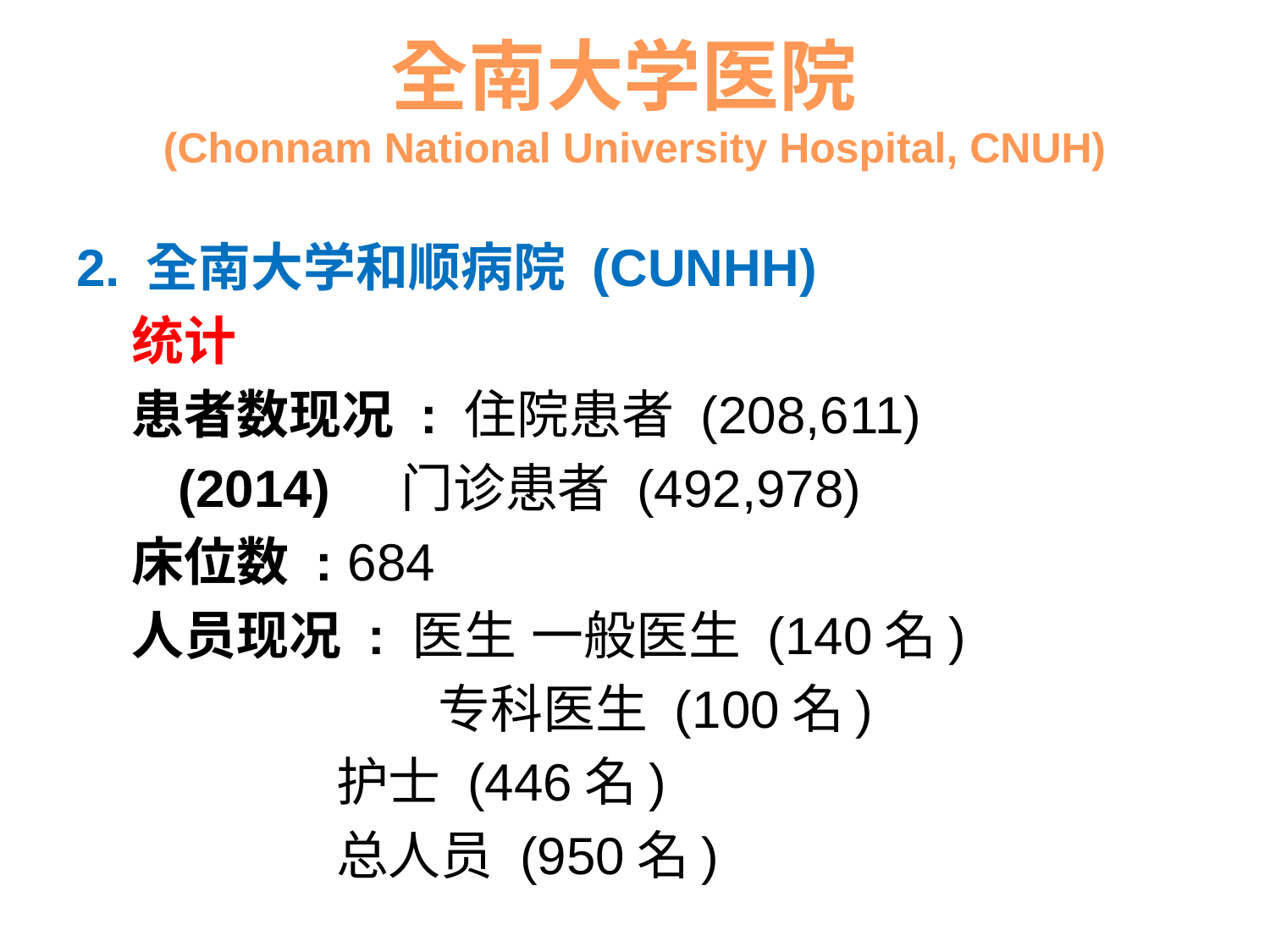

# 全南大学医院 (Chonnam National University Hospital, CNUH)
2. 全南大学和顺病院 (CUNHH)
   统计
   患者数现况 : 住院患者 (208,611)
       (2014)    门诊患者 (492,978)
   床位数 : 684
   人员现况 : 医生 一般医生 (140名)
                        专科医生 (100名)
                 护士 (446名)
                 总人员 (950名)